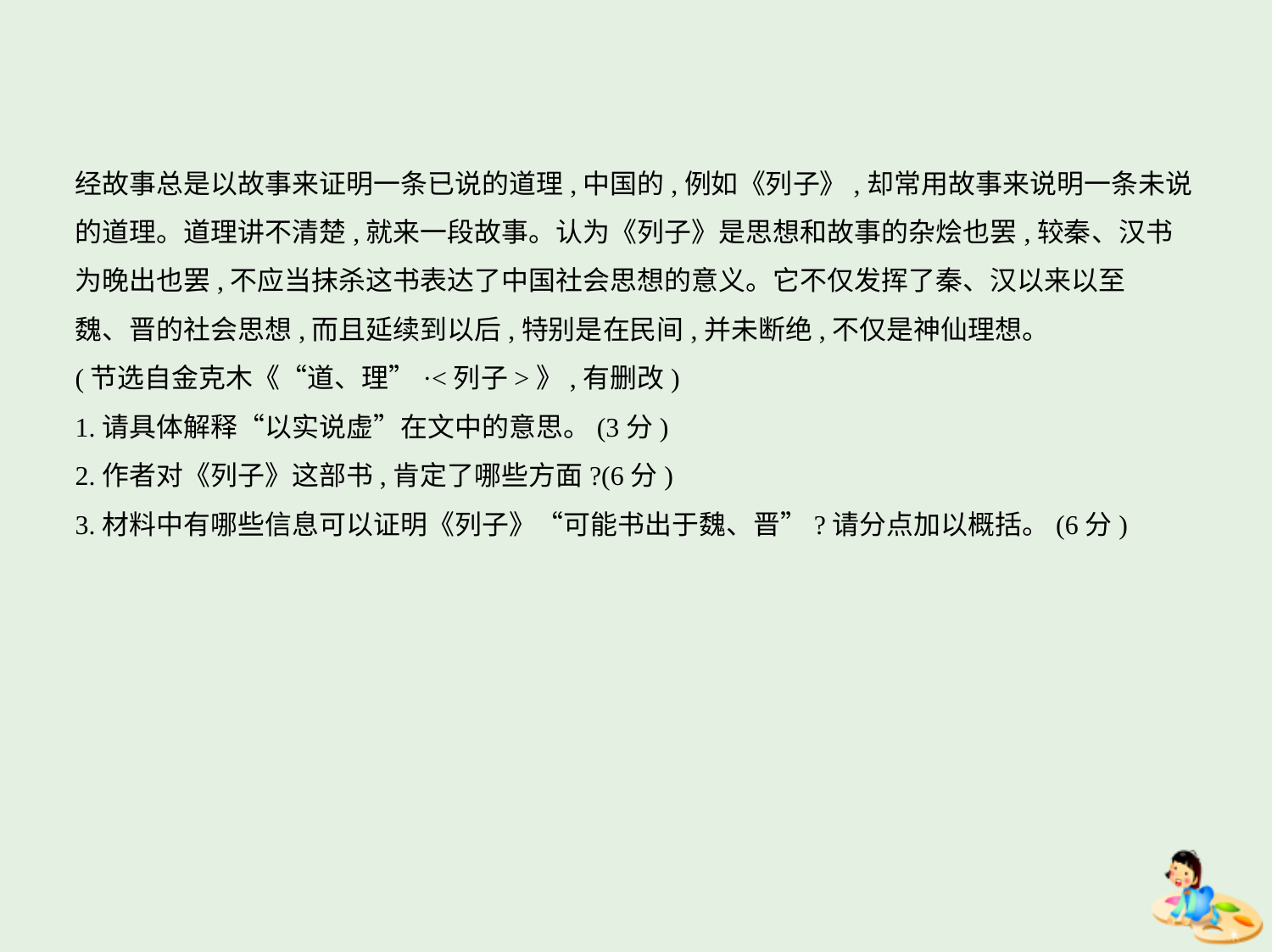

经故事总是以故事来证明一条已说的道理,中国的,例如《列子》,却常用故事来说明一条未说
的道理。道理讲不清楚,就来一段故事。认为《列子》是思想和故事的杂烩也罢,较秦、汉书
为晚出也罢,不应当抹杀这书表达了中国社会思想的意义。它不仅发挥了秦、汉以来以至
魏、晋的社会思想,而且延续到以后,特别是在民间,并未断绝,不仅是神仙理想。
(节选自金克木《“道、理”·<列子>》,有删改)
1.请具体解释“以实说虚”在文中的意思。(3分)
2.作者对《列子》这部书,肯定了哪些方面?(6分)
3.材料中有哪些信息可以证明《列子》“可能书出于魏、晋”?请分点加以概括。(6分)